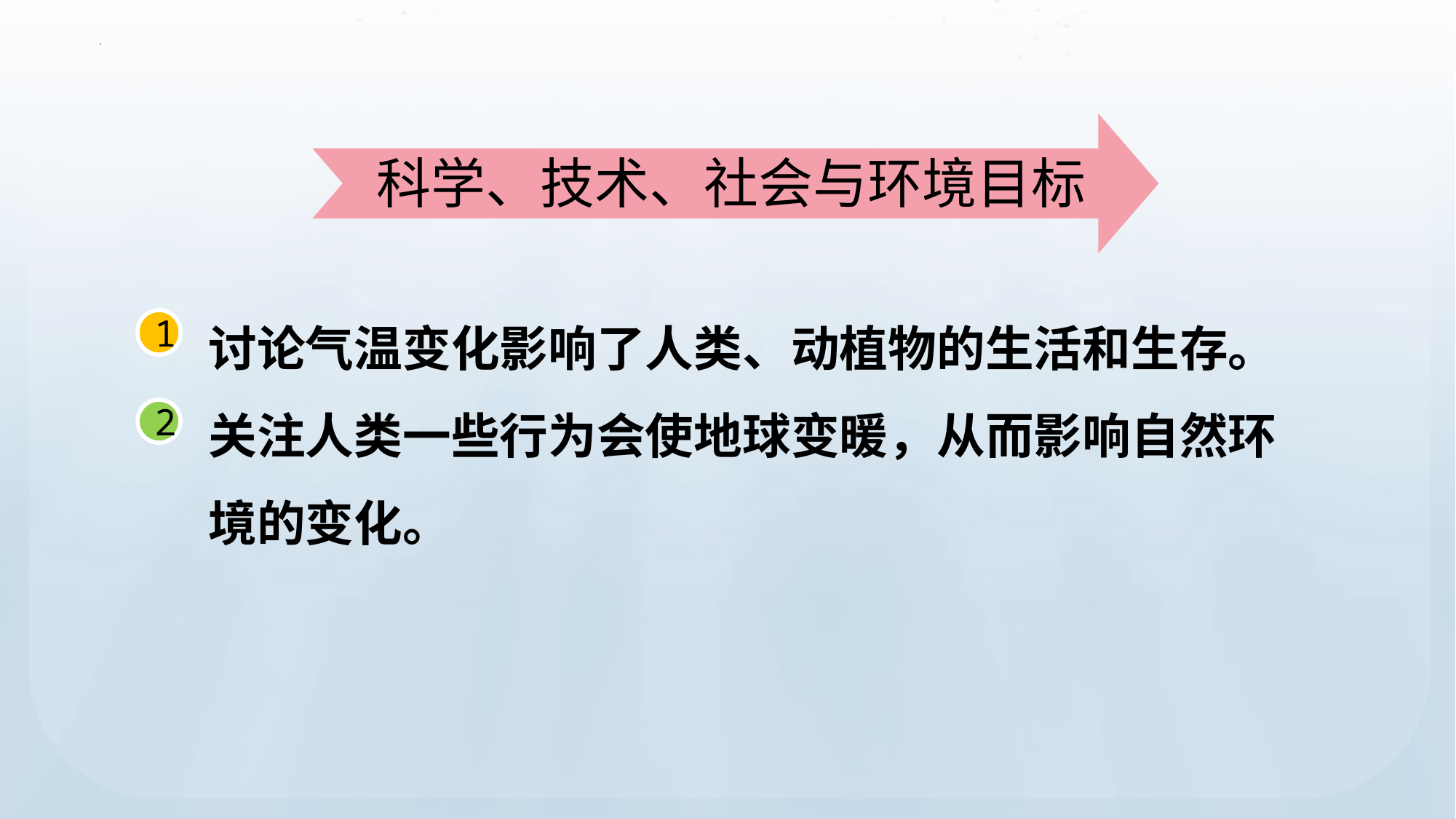

科学、技术、社会与环境目标
讨论气温变化影响了人类、动植物的生活和生存。
关注人类一些行为会使地球变暖，从而影响自然环境的变化。
1
2